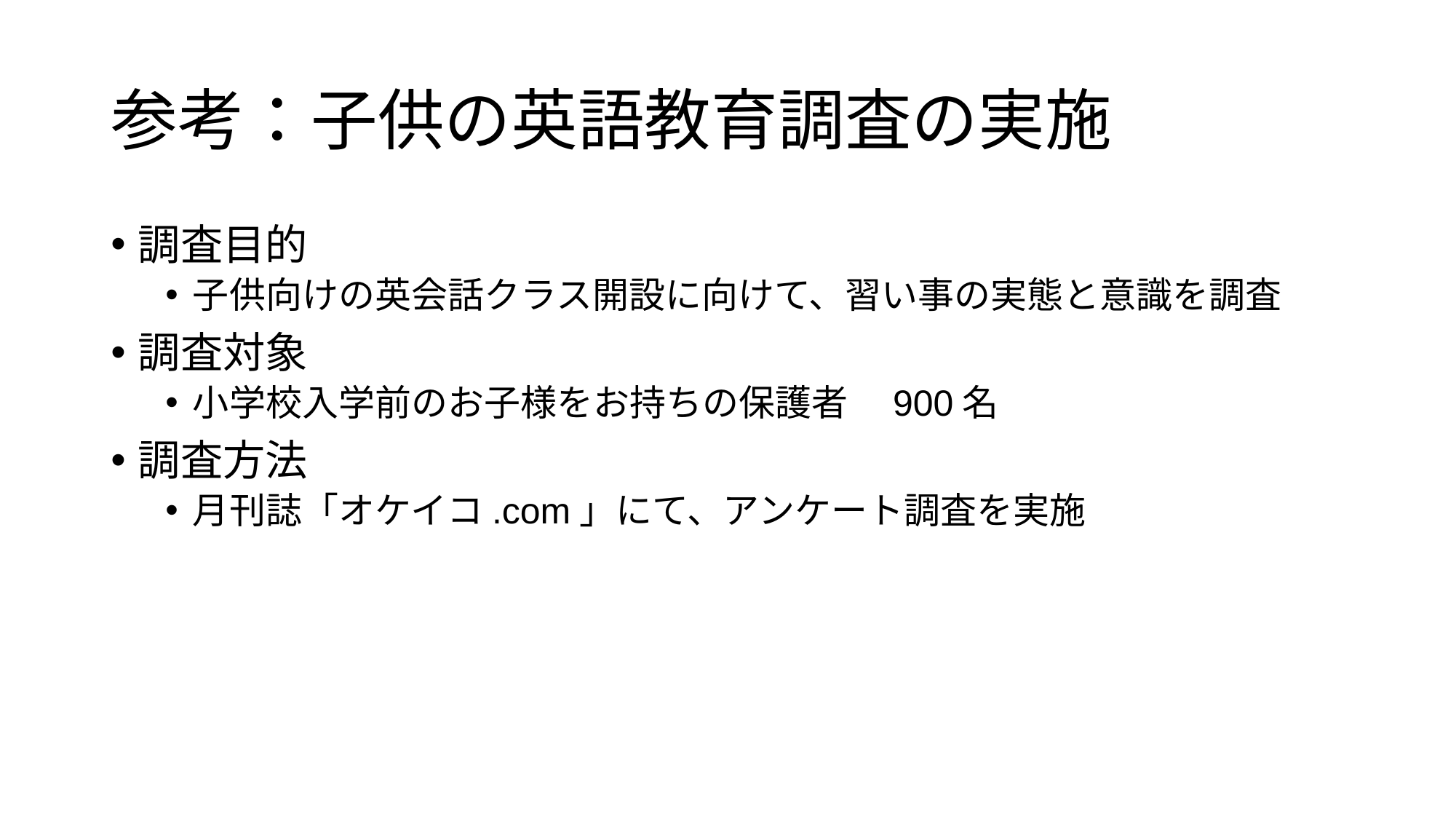

# 参考：子供の英語教育調査の実施
調査目的
子供向けの英会話クラス開設に向けて、習い事の実態と意識を調査
調査対象
小学校入学前のお子様をお持ちの保護者　900名
調査方法
月刊誌「オケイコ.com」にて、アンケート調査を実施